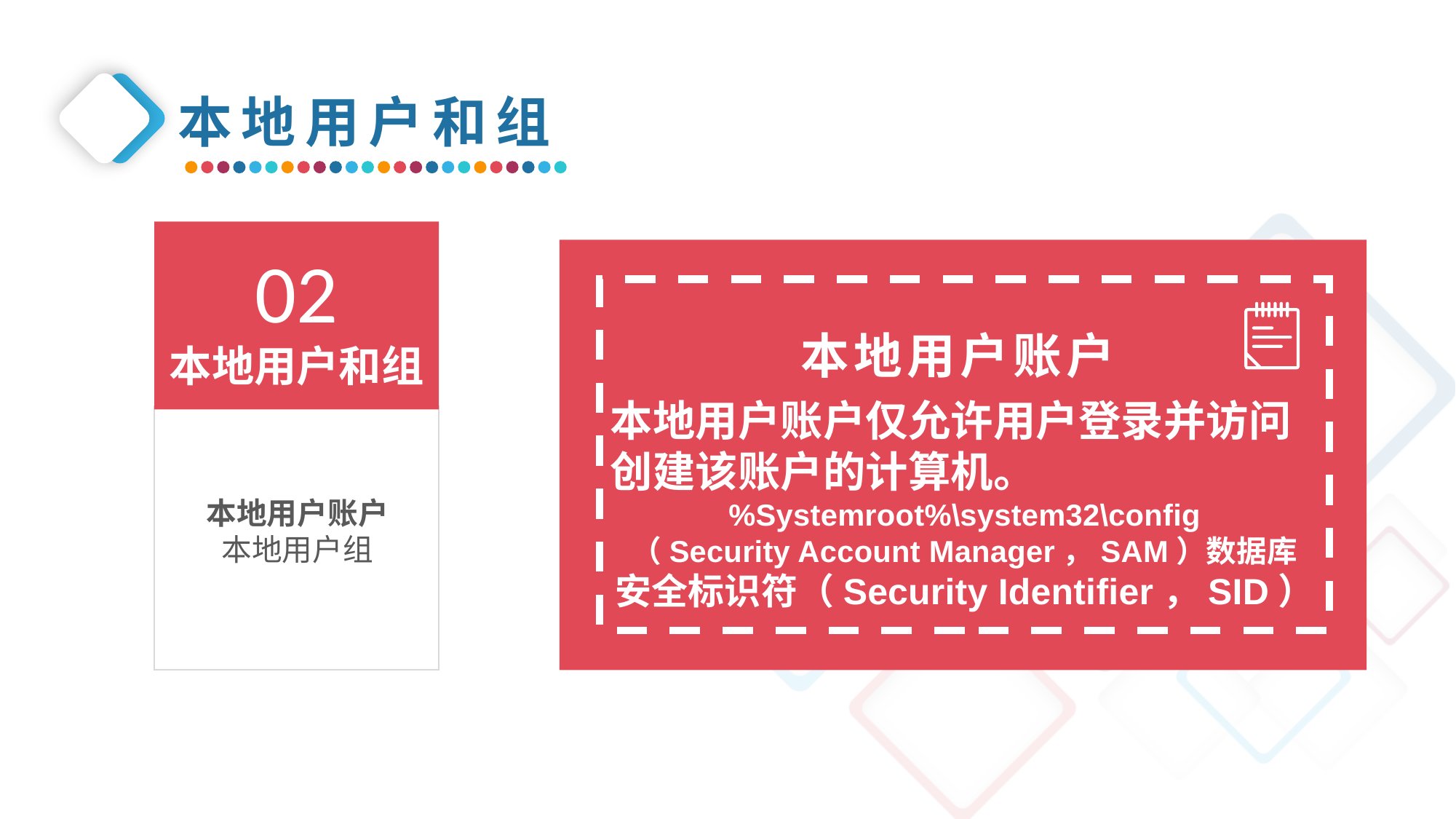

本地用户和组

02
本地用户和组

本地用户账户

本地用户账户仅允许用户登录并访问创建该账户的计算机。
%Systemroot%\system32\config
（Security Account Manager，SAM）数据库
安全标识符（Security Identifier，SID）

本地用户账户
本地用户组